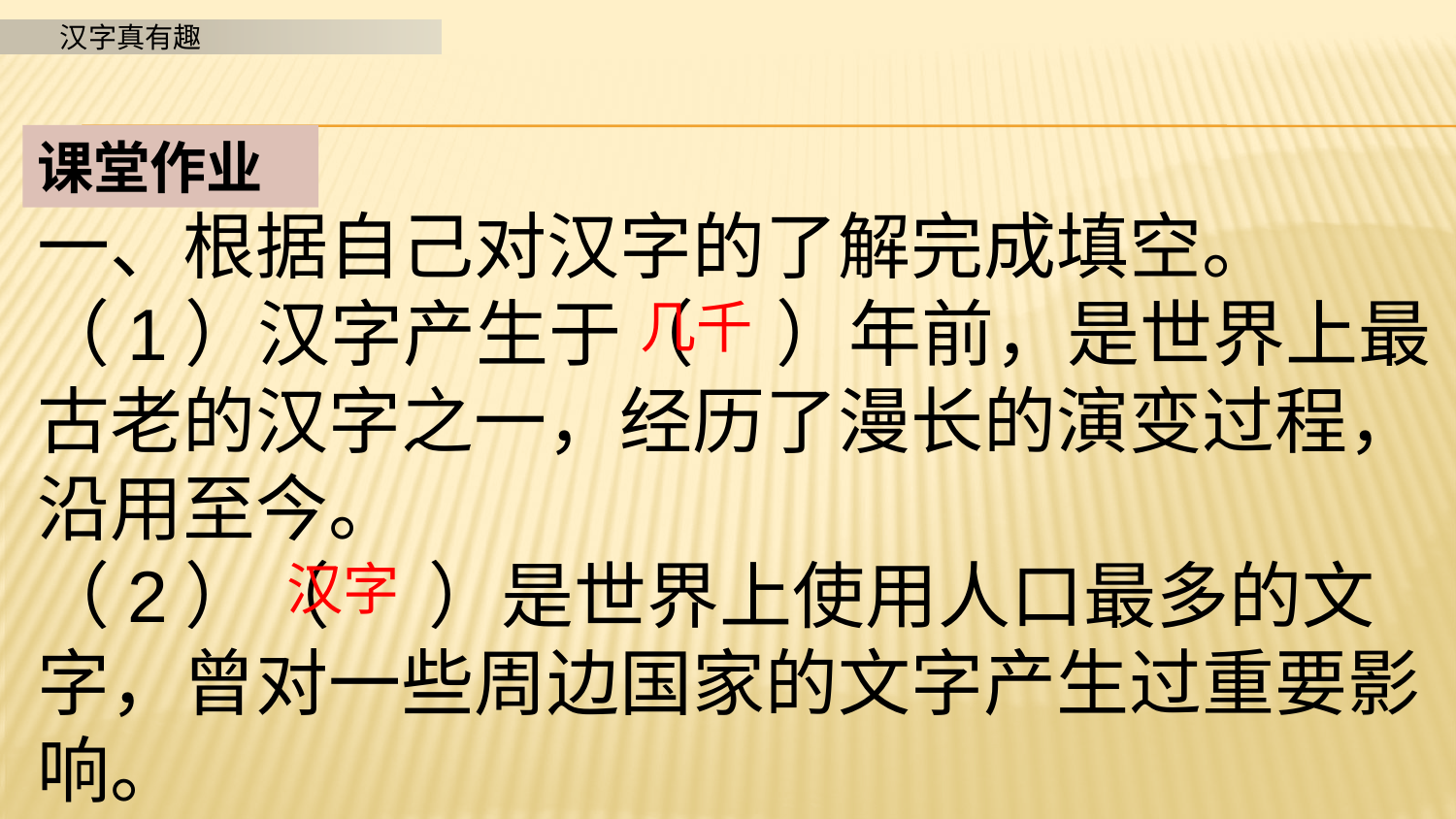

课堂作业
一、根据自己对汉字的了解完成填空。
（1）汉字产生于（     ）年前，是世界上最古老的汉字之一，经历了漫长的演变过程，沿用至今。
（2）（      ）是世界上使用人口最多的文字，曾对一些周边国家的文字产生过重要影响。
几千
汉字